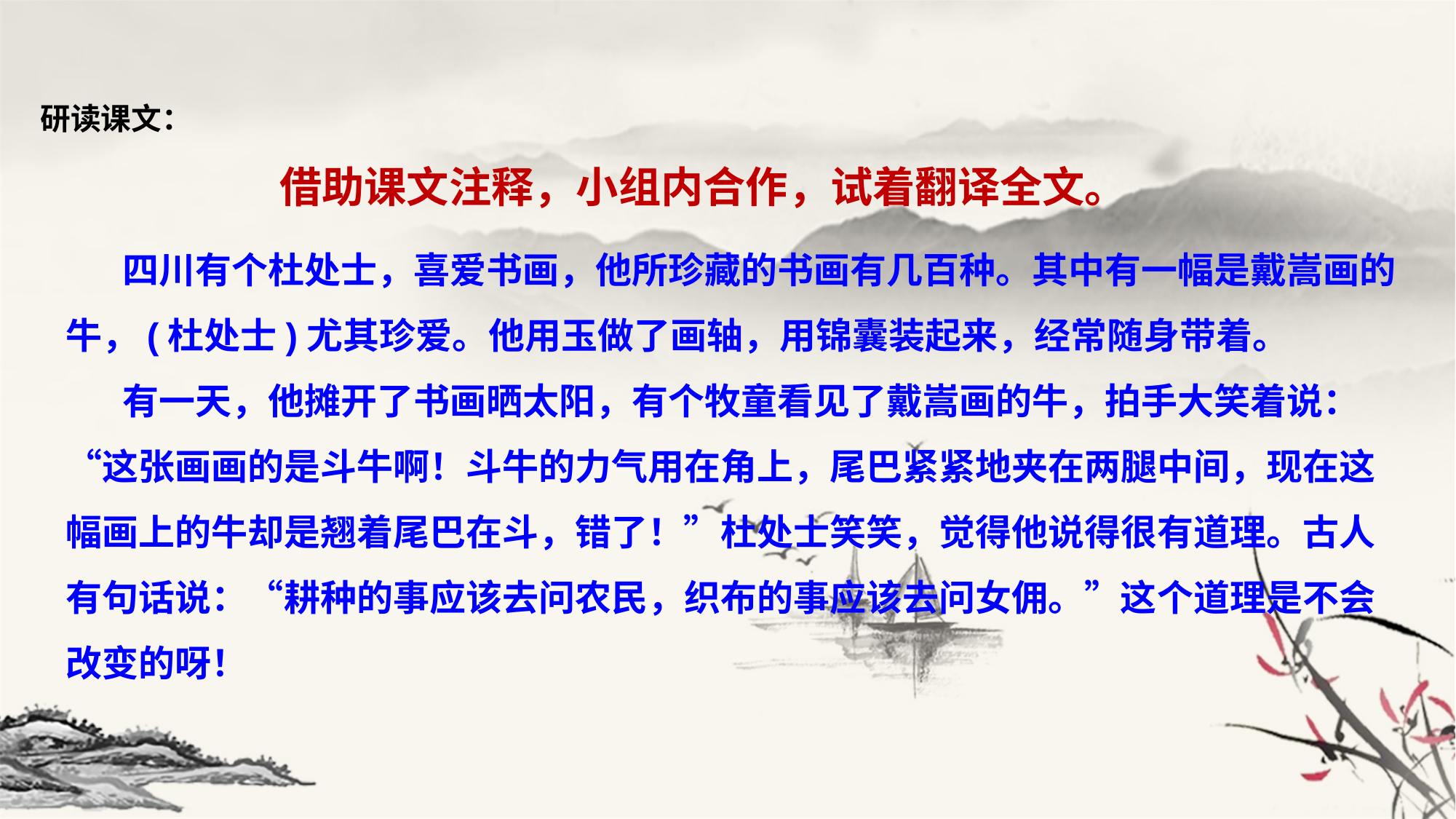

研读课文：
借助课文注释，小组内合作，试着翻译全文。
  四川有个杜处士，喜爱书画，他所珍藏的书画有几百种。其中有一幅是戴嵩画的牛，(杜处士)尤其珍爱。他用玉做了画轴，用锦囊装起来，经常随身带着。
  有一天，他摊开了书画晒太阳，有个牧童看见了戴嵩画的牛，拍手大笑着说：“这张画画的是斗牛啊！斗牛的力气用在角上，尾巴紧紧地夹在两腿中间，现在这幅画上的牛却是翘着尾巴在斗，错了！”杜处士笑笑，觉得他说得很有道理。古人有句话说：“耕种的事应该去问农民，织布的事应该去问女佣。”这个道理是不会改变的呀！